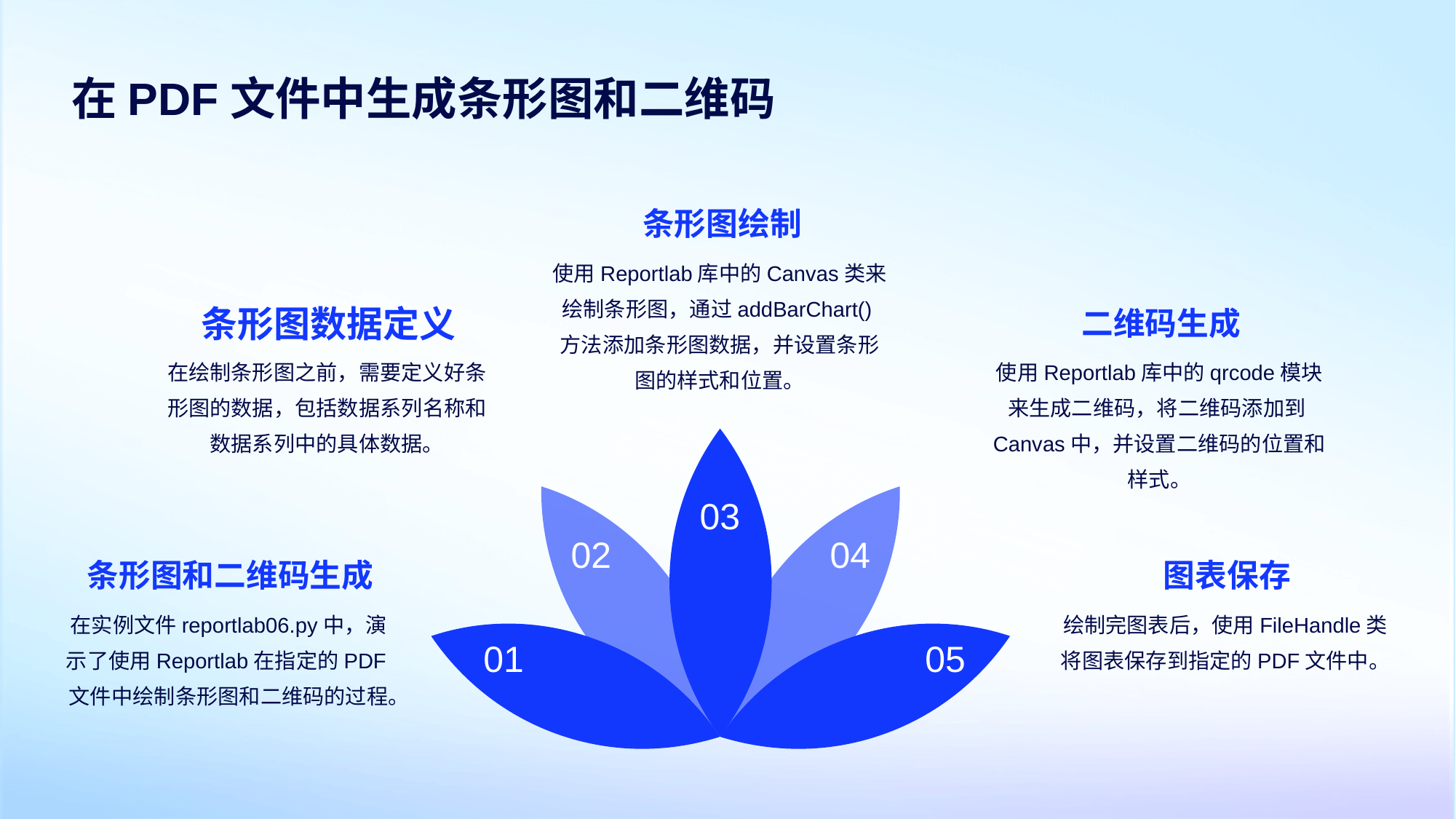

在PDF文件中生成条形图和二维码
条形图绘制
使用Reportlab库中的Canvas类来绘制条形图，通过addBarChart()方法添加条形图数据，并设置条形图的样式和位置。
条形图数据定义
二维码生成
在绘制条形图之前，需要定义好条形图的数据，包括数据系列名称和数据系列中的具体数据。
使用Reportlab库中的qrcode模块来生成二维码，将二维码添加到Canvas中，并设置二维码的位置和样式。

03

02
04
条形图和二维码生成
图表保存
在实例文件reportlab06.py中，演示了使用Reportlab在指定的PDF文件中绘制条形图和二维码的过程。
绘制完图表后，使用FileHandle类将图表保存到指定的PDF文件中。

01
05